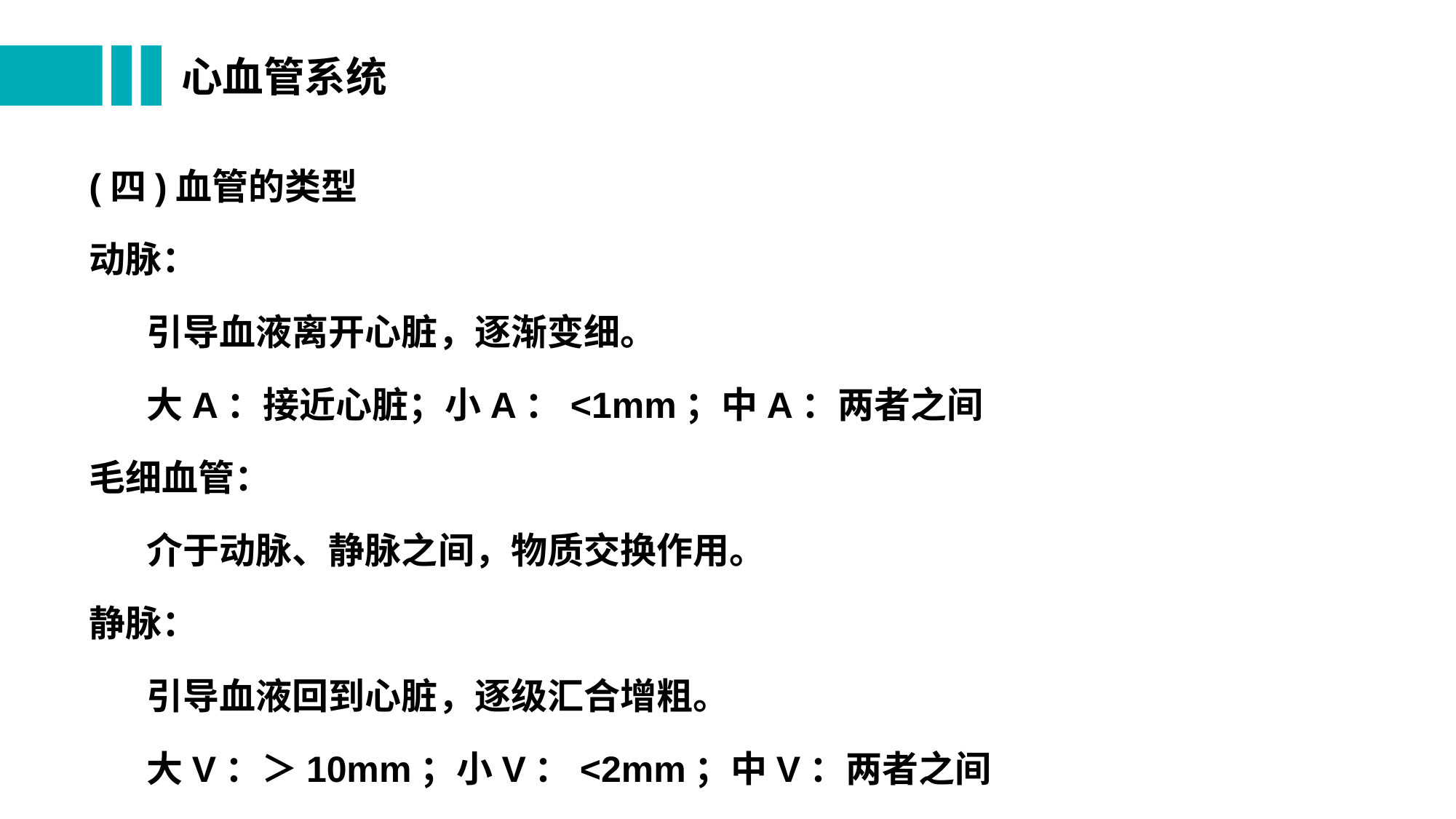

# 心血管系统
(四)血管的类型
动脉：
      引导血液离开心脏，逐渐变细。
      大A：接近心脏；小A：<1mm；中A：两者之间
毛细血管：
      介于动脉、静脉之间，物质交换作用。
静脉：
      引导血液回到心脏，逐级汇合增粗。
      大V：＞10mm；小V：<2mm；中V：两者之间